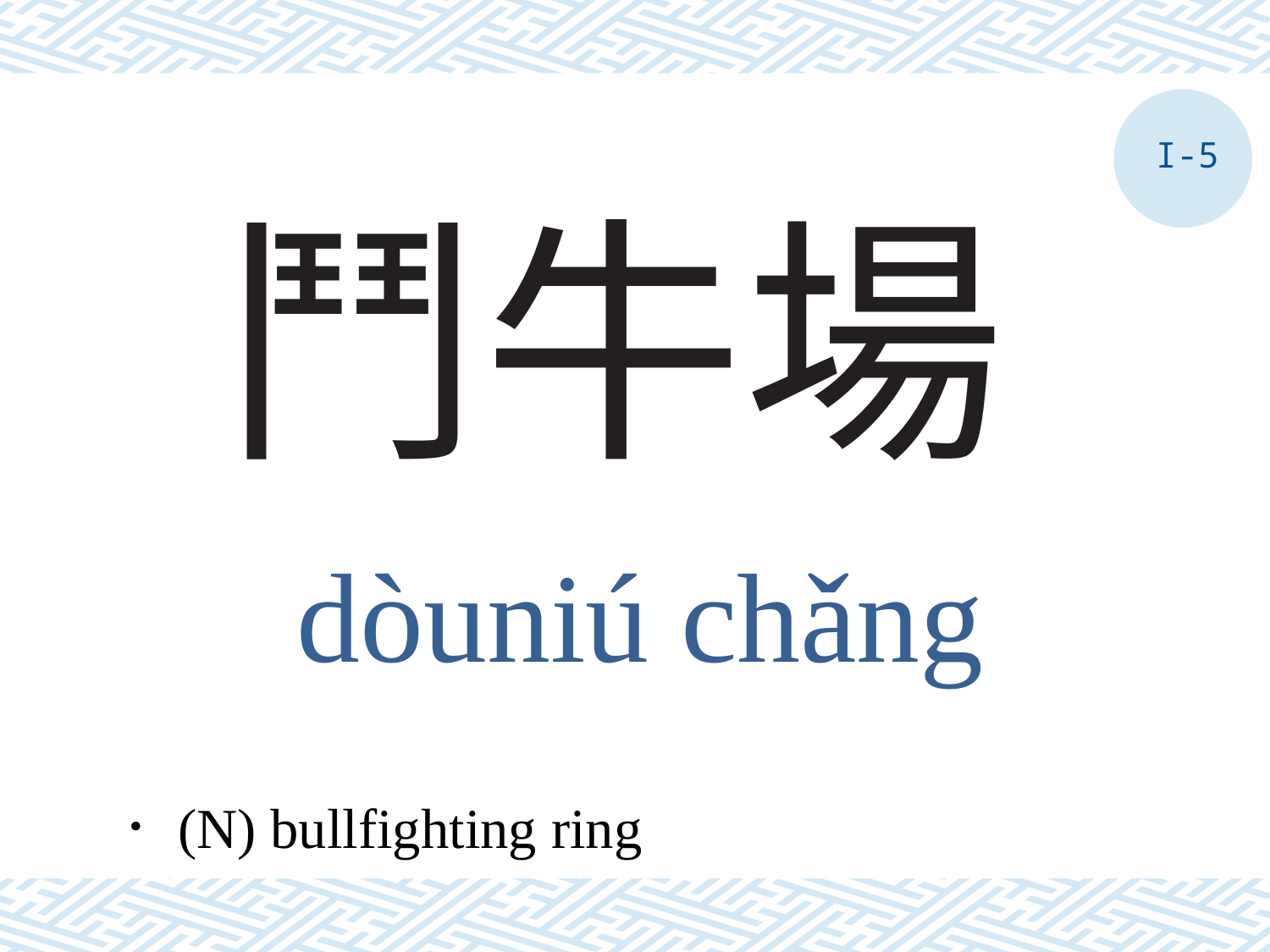

I-5

# 鬥牛場
dòuniú chǎng
．(N) bullfighting ring